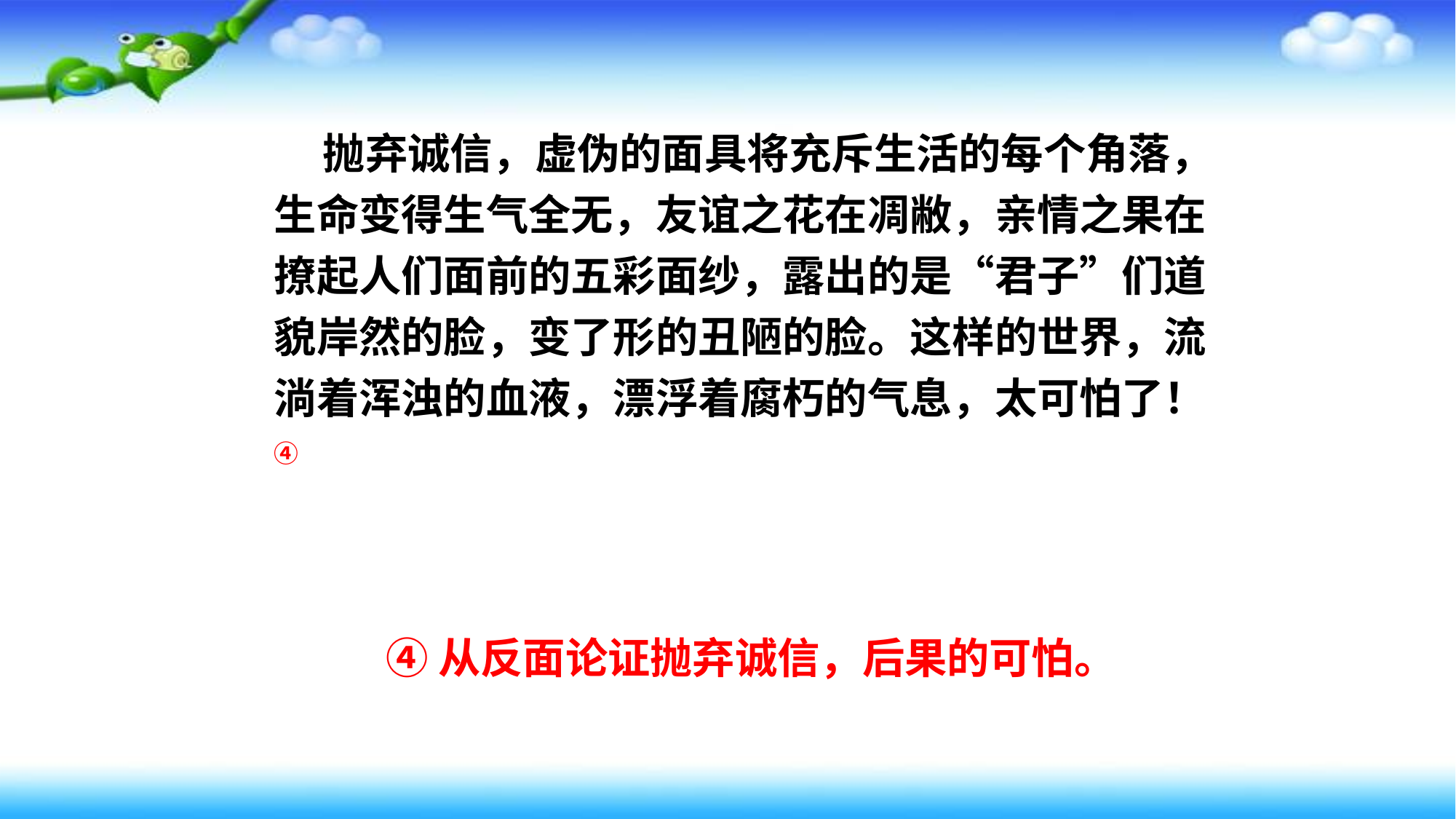

抛弃诚信，虚伪的面具将充斥生活的每个角落，生命变得生气全无，友谊之花在凋敝，亲情之果在撩起人们面前的五彩面纱，露出的是“君子”们道貌岸然的脸，变了形的丑陋的脸。这样的世界，流淌着浑浊的血液，漂浮着腐朽的气息，太可怕了！④
④从反面论证抛弃诚信，后果的可怕。